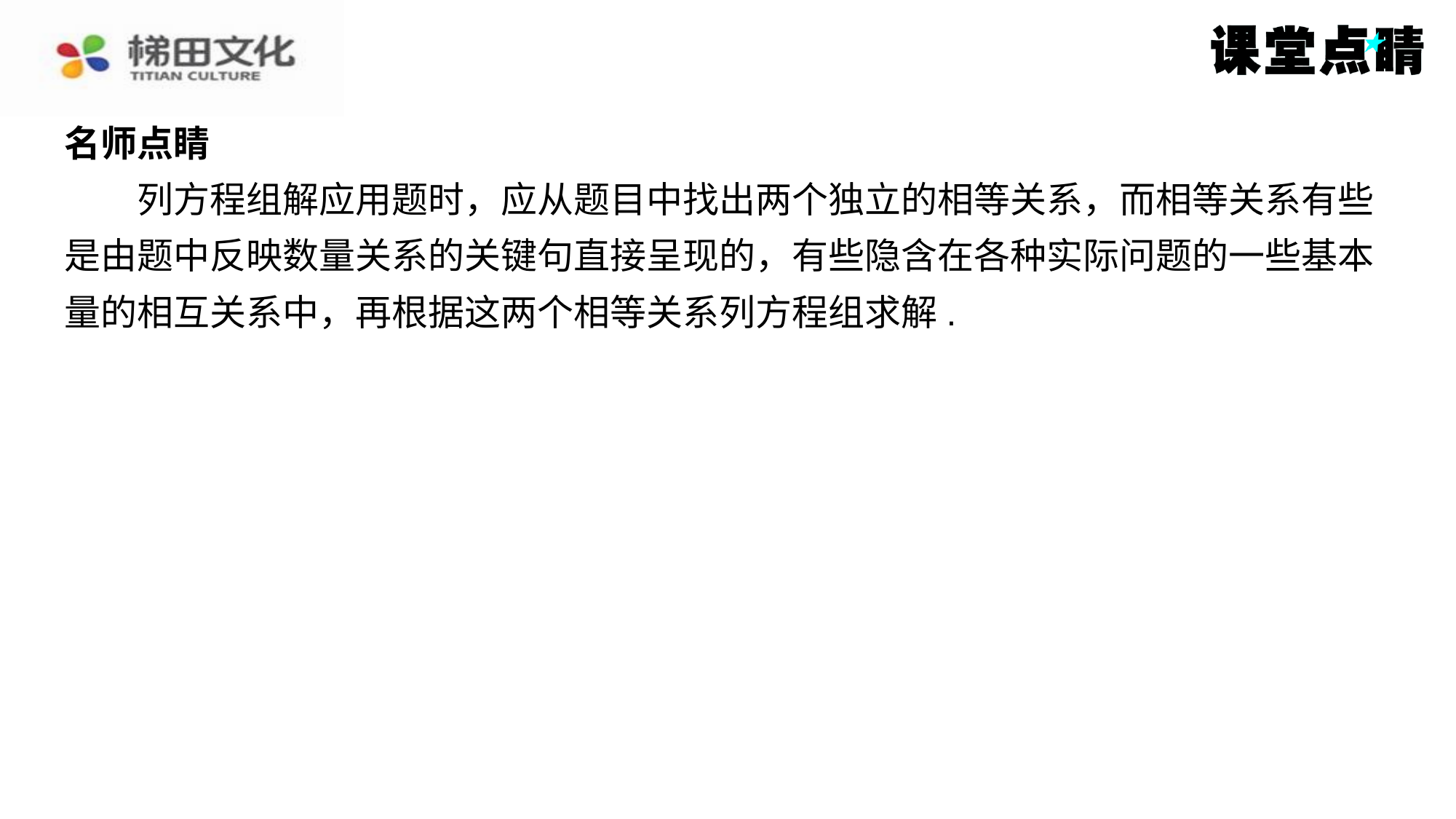

名师点睛
　　列方程组解应用题时，应从题目中找出两个独立的相等关系，而相等关系有些
是由题中反映数量关系的关键句直接呈现的，有些隐含在各种实际问题的一些基本
量的相互关系中，再根据这两个相等关系列方程组求解.